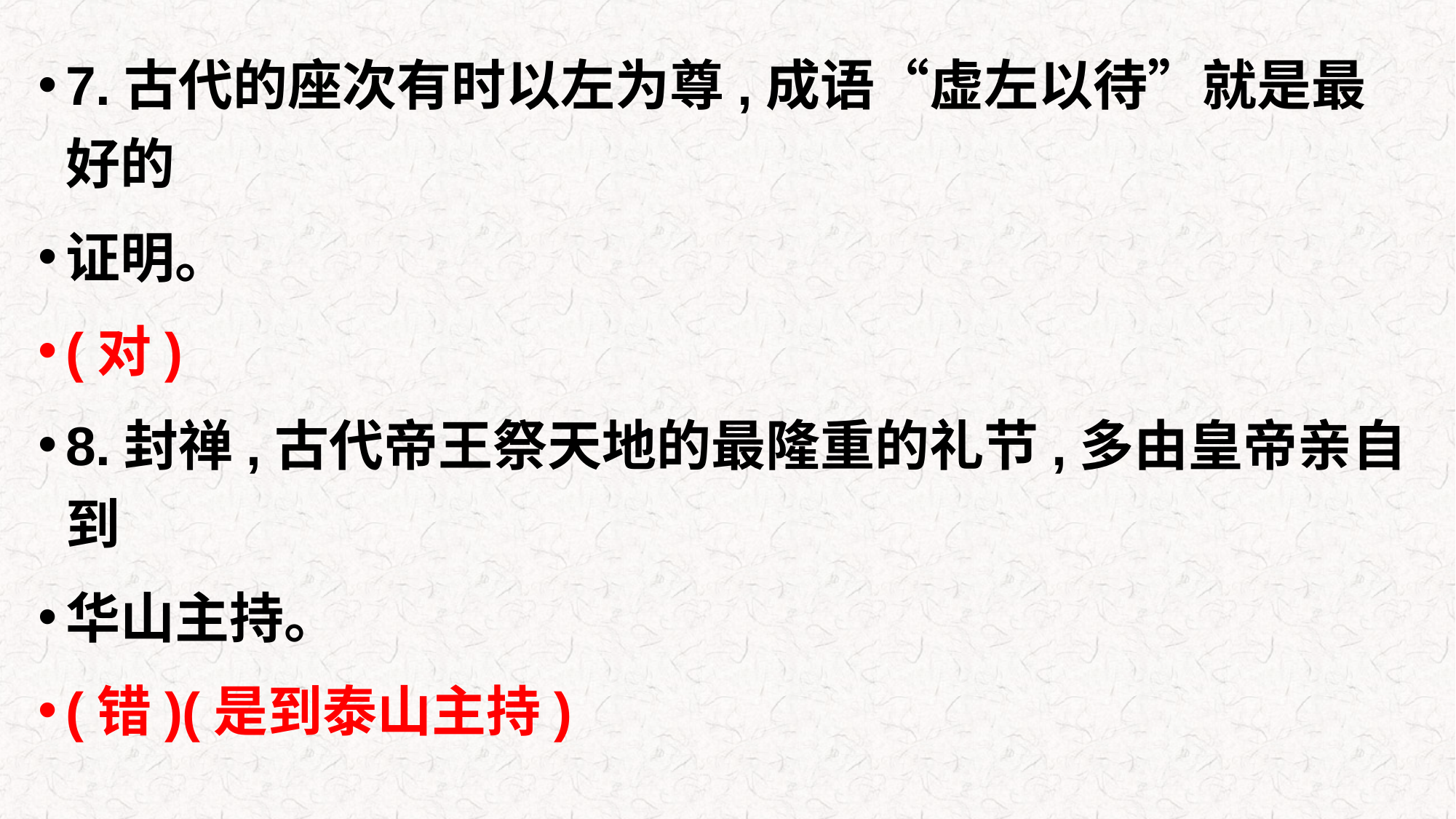

7.古代的座次有时以左为尊,成语“虚左以待”就是最好的
证明。
(对)
8.封禅,古代帝王祭天地的最隆重的礼节,多由皇帝亲自到
华山主持。
(错)(是到泰山主持)